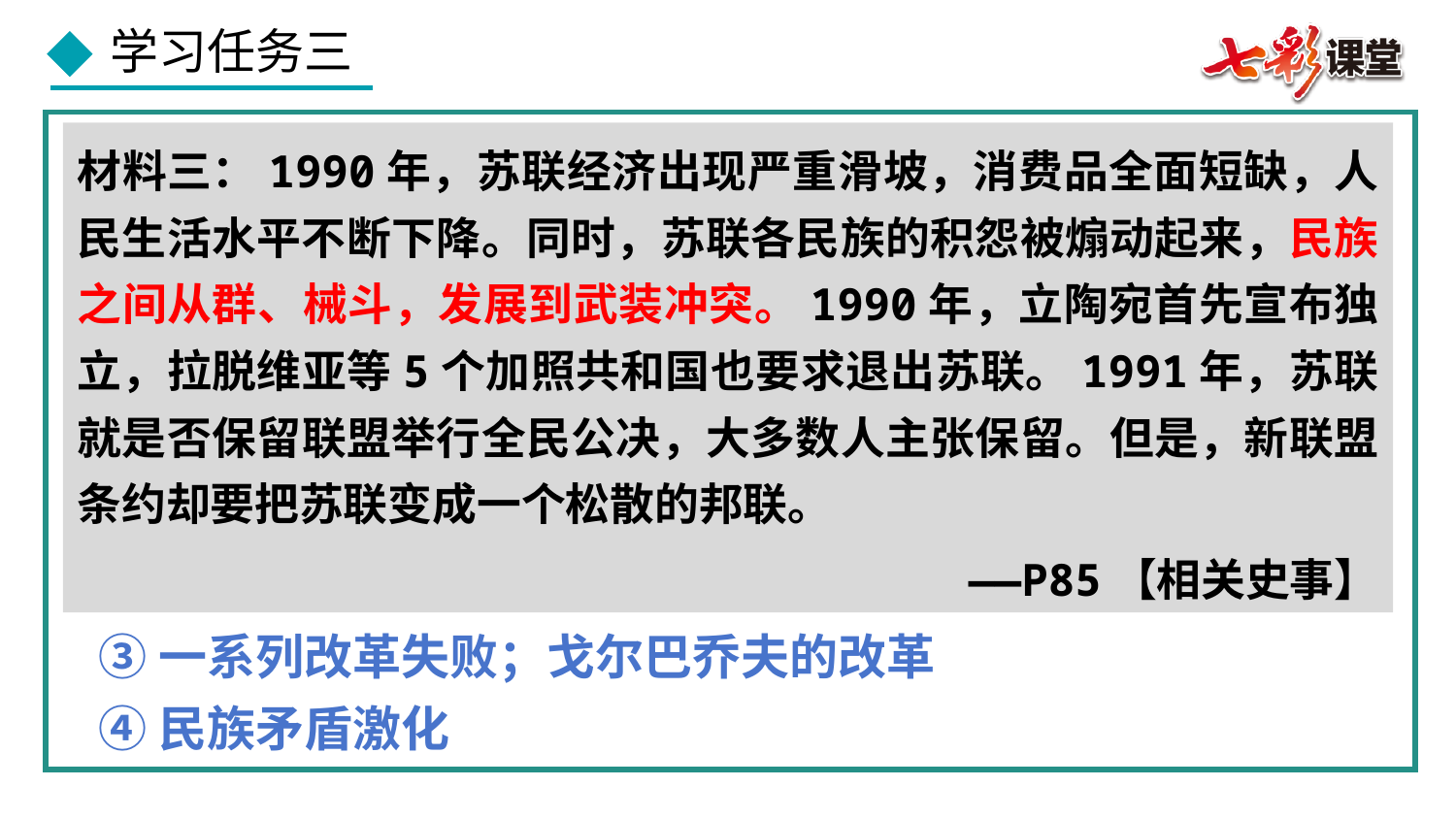

材料三：1990年，苏联经济出现严重滑坡，消费品全面短缺，人民生活水平不断下降。同时，苏联各民族的积怨被煽动起来，民族之间从群、械斗，发展到武装冲突。1990年，立陶宛首先宣布独立，拉脱维亚等5个加照共和国也要求退出苏联。1991年，苏联就是否保留联盟举行全民公决，大多数人主张保留。但是，新联盟条约却要把苏联变成一个松散的邦联。
——P85【相关史事】
③一系列改革失败；戈尔巴乔夫的改革
④民族矛盾激化